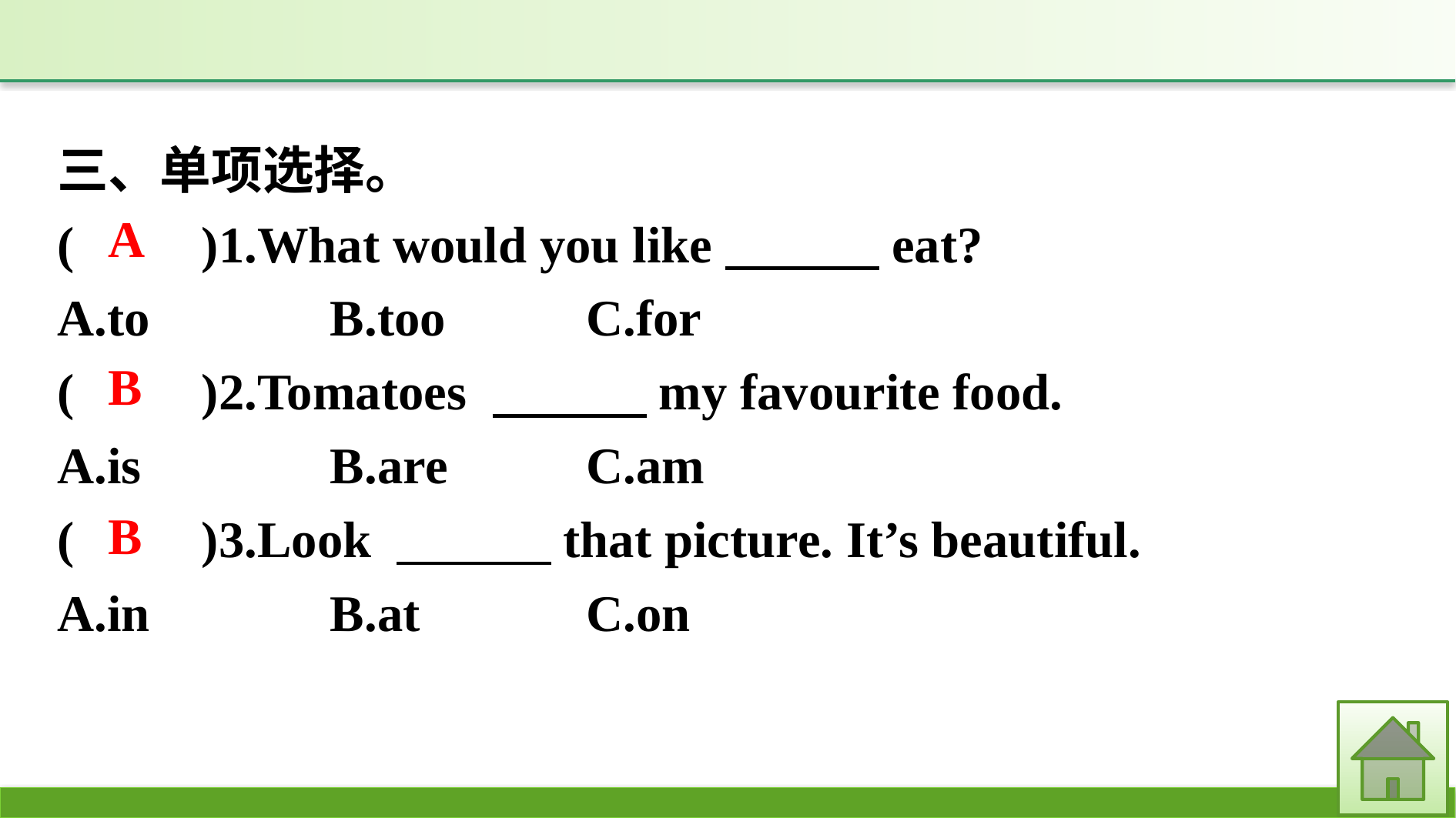

三、单项选择。
(　　)1.What would you like　　　eat?
A.to　　　	B.too　　	C.for
(　　)2.Tomatoes 　　　my favourite food.
A.is		B.are		C.am
(　　)3.Look 　　　that picture. It’s beautiful.
A.in		B.at		C.on
A
B
B